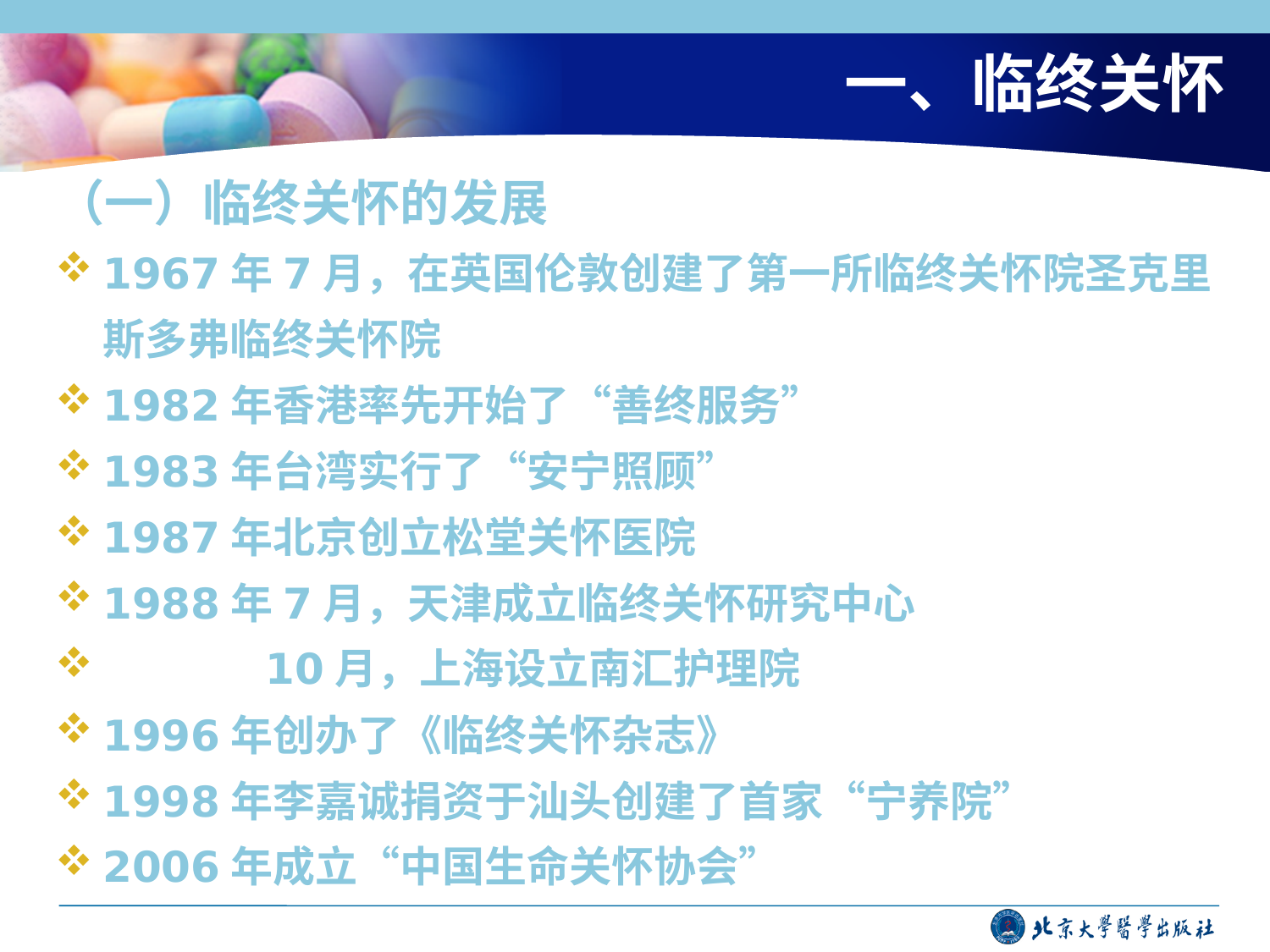

# 一、临终关怀
（一）临终关怀的发展
1967年7月，在英国伦敦创建了第一所临终关怀院圣克里斯多弗临终关怀院
1982年香港率先开始了“善终服务”
1983年台湾实行了“安宁照顾”
1987年北京创立松堂关怀医院
1988年7月，天津成立临终关怀研究中心
           10月，上海设立南汇护理院
1996年创办了《临终关怀杂志》
1998年李嘉诚捐资于汕头创建了首家“宁养院”
2006年成立“中国生命关怀协会”